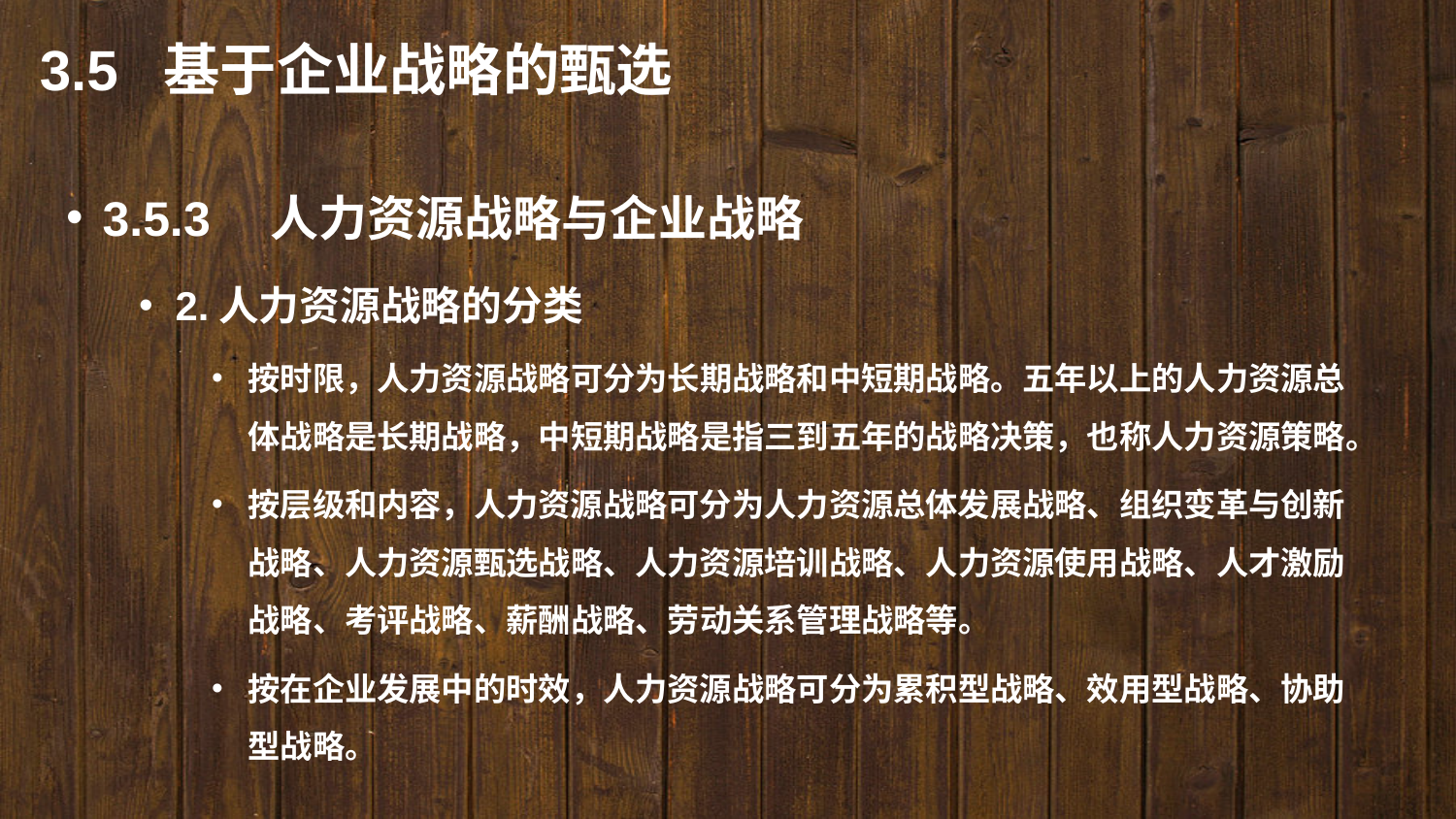

3.5  基于企业战略的甄选
3.5.3　人力资源战略与企业战略
2.人力资源战略的分类
按时限，人力资源战略可分为长期战略和中短期战略。五年以上的人力资源总体战略是长期战略，中短期战略是指三到五年的战略决策，也称人力资源策略。
按层级和内容，人力资源战略可分为人力资源总体发展战略、组织变革与创新战略、人力资源甄选战略、人力资源培训战略、人力资源使用战略、人才激励战略、考评战略、薪酬战略、劳动关系管理战略等。
按在企业发展中的时效，人力资源战略可分为累积型战略、效用型战略、协助型战略。